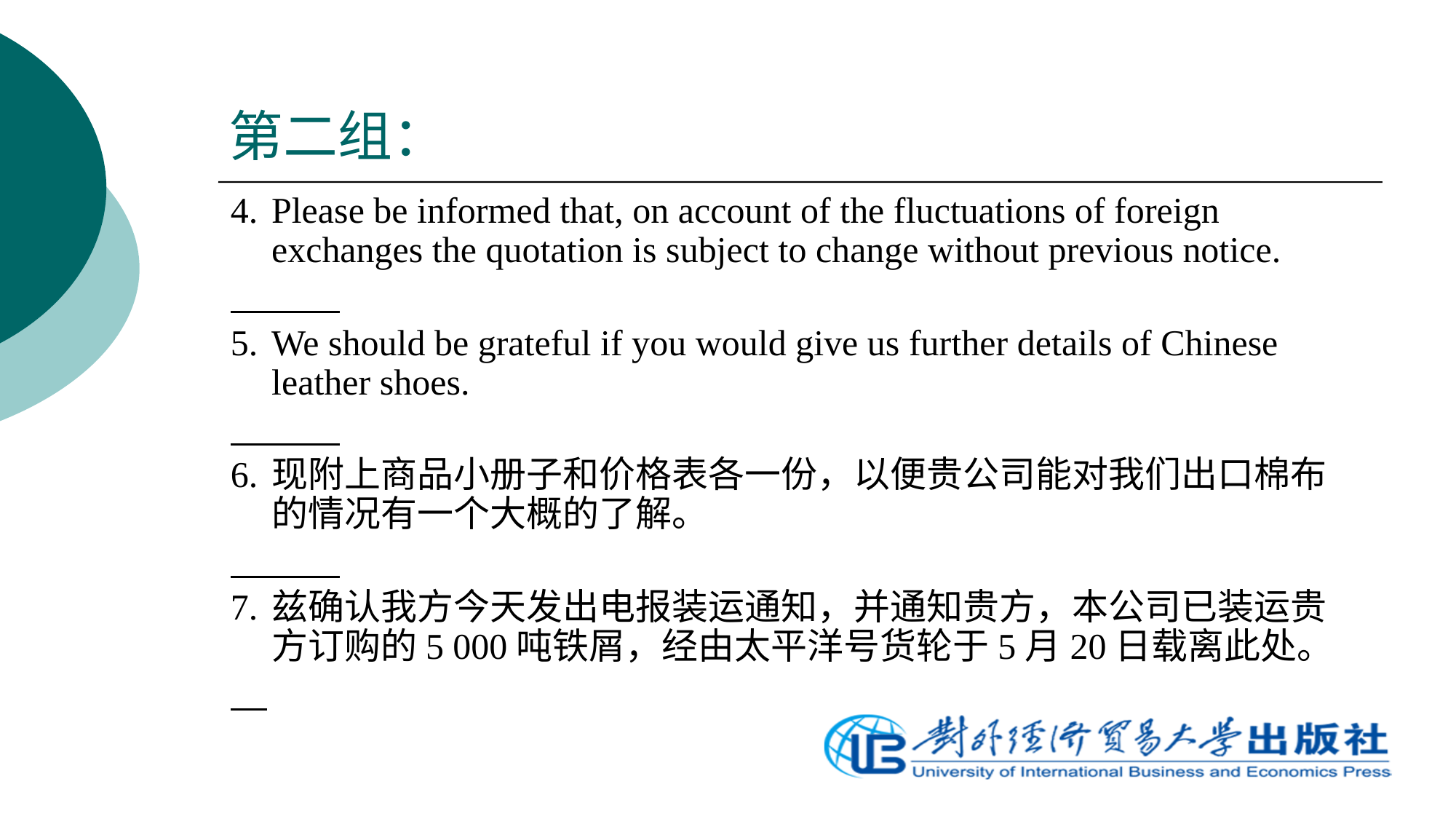

# 第二组：
4.	Please be informed that, on account of the fluctuations of foreign exchanges the quotation is subject to change without previous notice.

5.	We should be grateful if you would give us further details of Chinese leather shoes.

6.	现附上商品小册子和价格表各一份，以便贵公司能对我们出口棉布的情况有一个大概的了解。

7.	兹确认我方今天发出电报装运通知，并通知贵方，本公司已装运贵方订购的5 000吨铁屑，经由太平洋号货轮于5月20日载离此处。